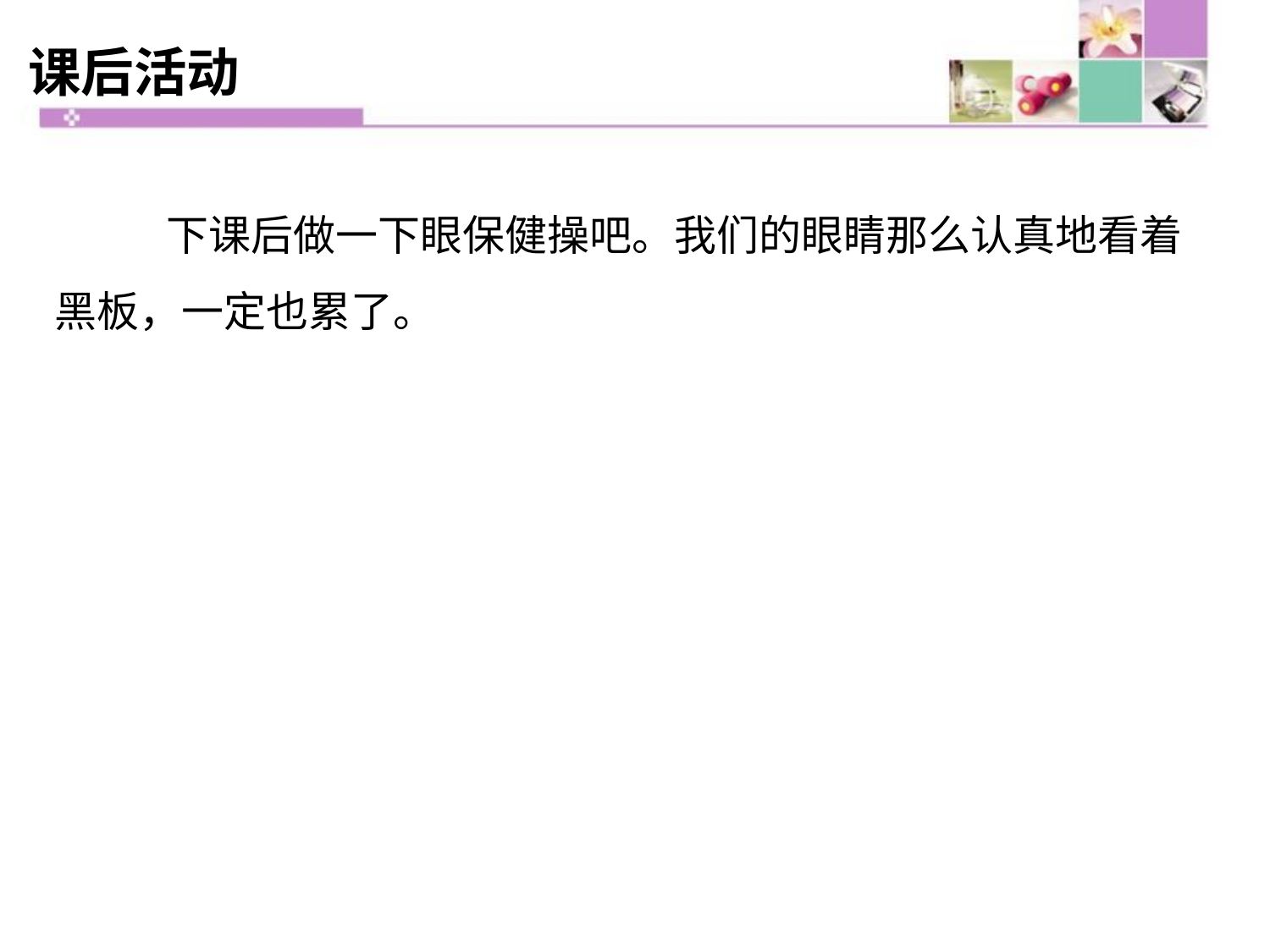

# 课后活动
下课后做一下眼保健操吧。我们的眼睛那么认真地看着黑板，一定也累了。